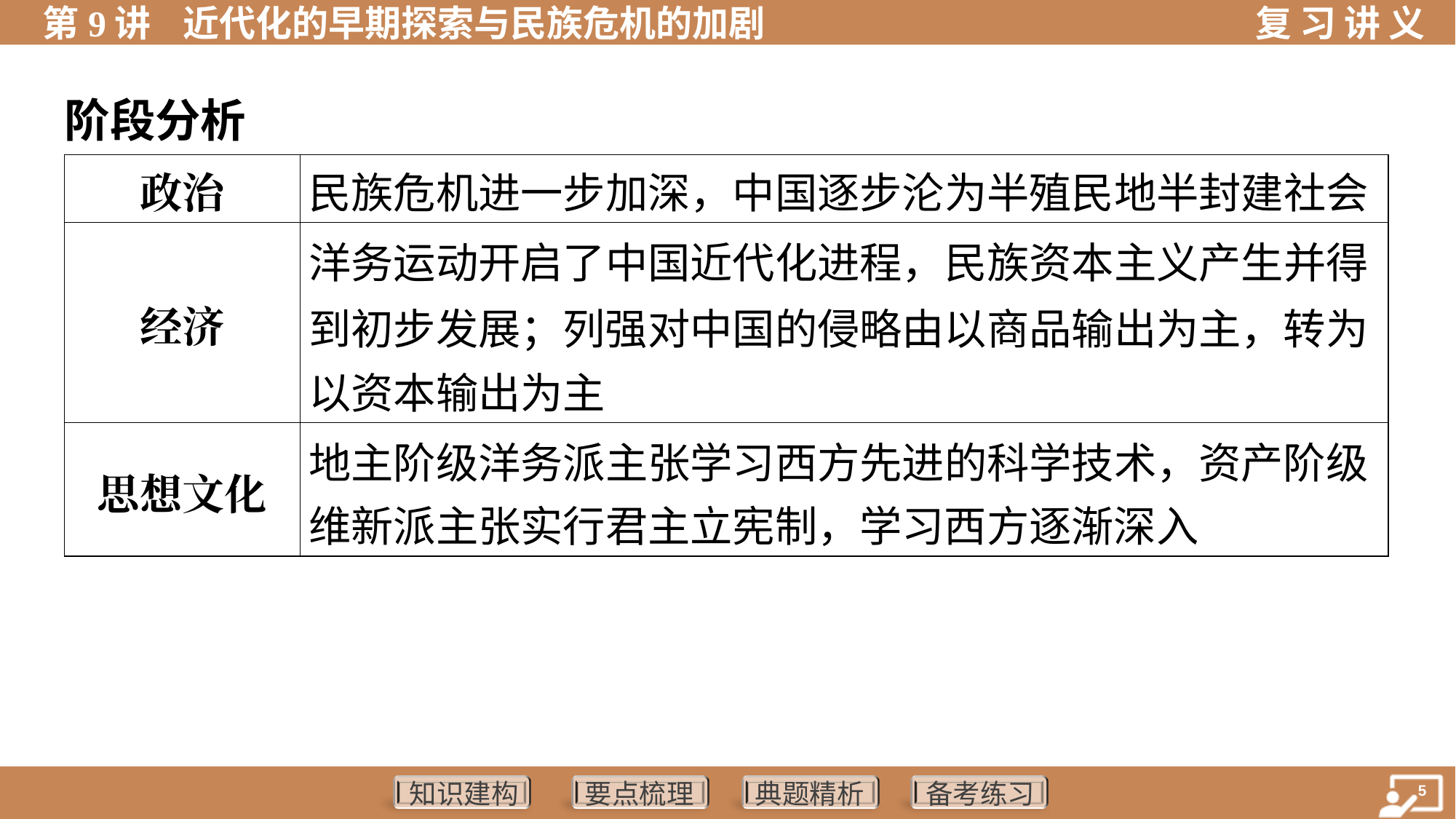

阶段分析
| 政治 | 民族危机进一步加深，中国逐步沦为半殖民地半封建社会 |
| --- | --- |
| 经济 | 洋务运动开启了中国近代化进程，民族资本主义产生并得 到初步发展；列强对中国的侵略由以商品输出为主，转为 以资本输出为主 |
| 思想文化 | 地主阶级洋务派主张学习西方先进的科学技术，资产阶级 维新派主张实行君主立宪制，学习西方逐渐深入 |